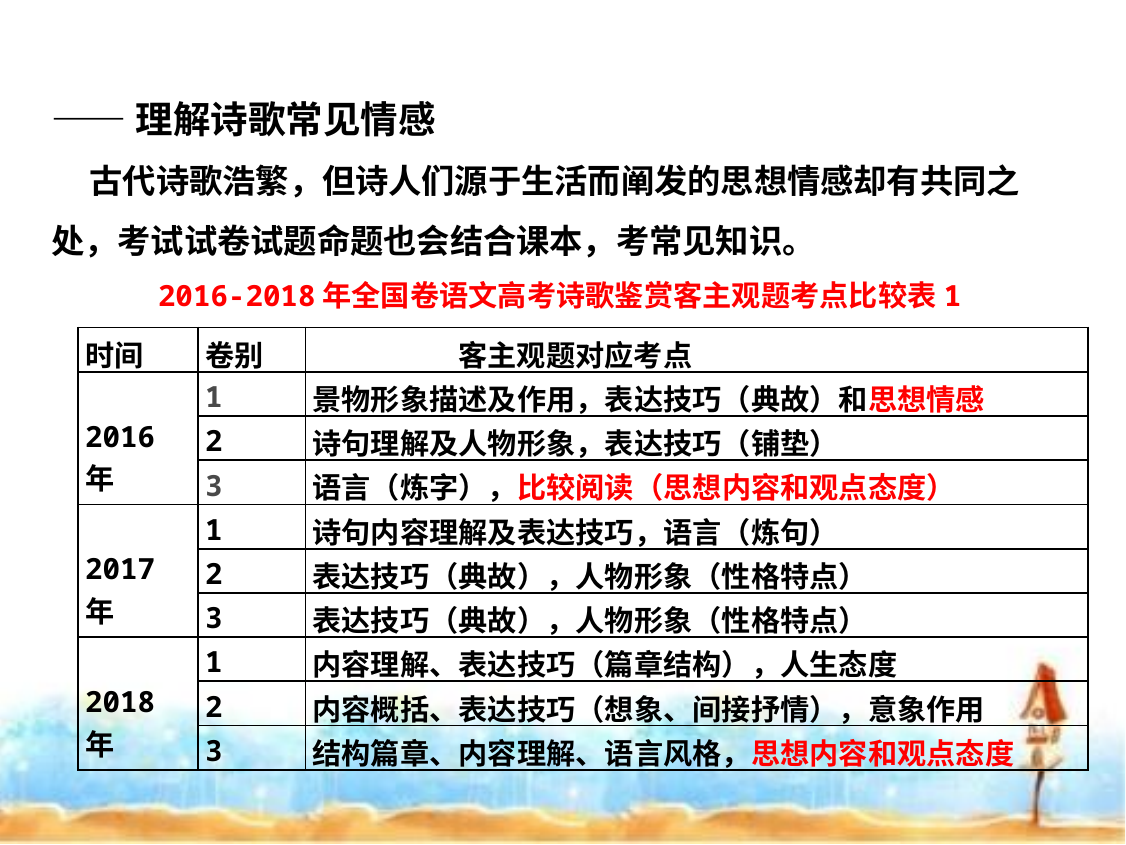

——理解诗歌常见情感
    古代诗歌浩繁，但诗人们源于生活而阐发的思想情感却有共同之处，考试试卷试题命题也会结合课本，考常见知识。
2016-2018年全国卷语文高考诗歌鉴赏客主观题考点比较表1
| 时间 | 卷别 | 客主观题对应考点 |
| --- | --- | --- |
| 2016年 | 1 | 景物形象描述及作用，表达技巧（典故）和思想情感 |
|  | 2 | 诗句理解及人物形象，表达技巧（铺垫） |
|  | 3 | 语言（炼字），比较阅读（思想内容和观点态度） |
| 2017年 | 1 | 诗句内容理解及表达技巧，语言（炼句） |
|  | 2 | 表达技巧（典故），人物形象（性格特点） |
|  | 3 | 表达技巧（典故），人物形象（性格特点） |
| 2018年 | 1 | 内容理解、表达技巧（篇章结构），人生态度 |
|  | 2 | 内容概括、表达技巧（想象、间接抒情），意象作用 |
|  | 3 | 结构篇章、内容理解、语言风格，思想内容和观点态度 |